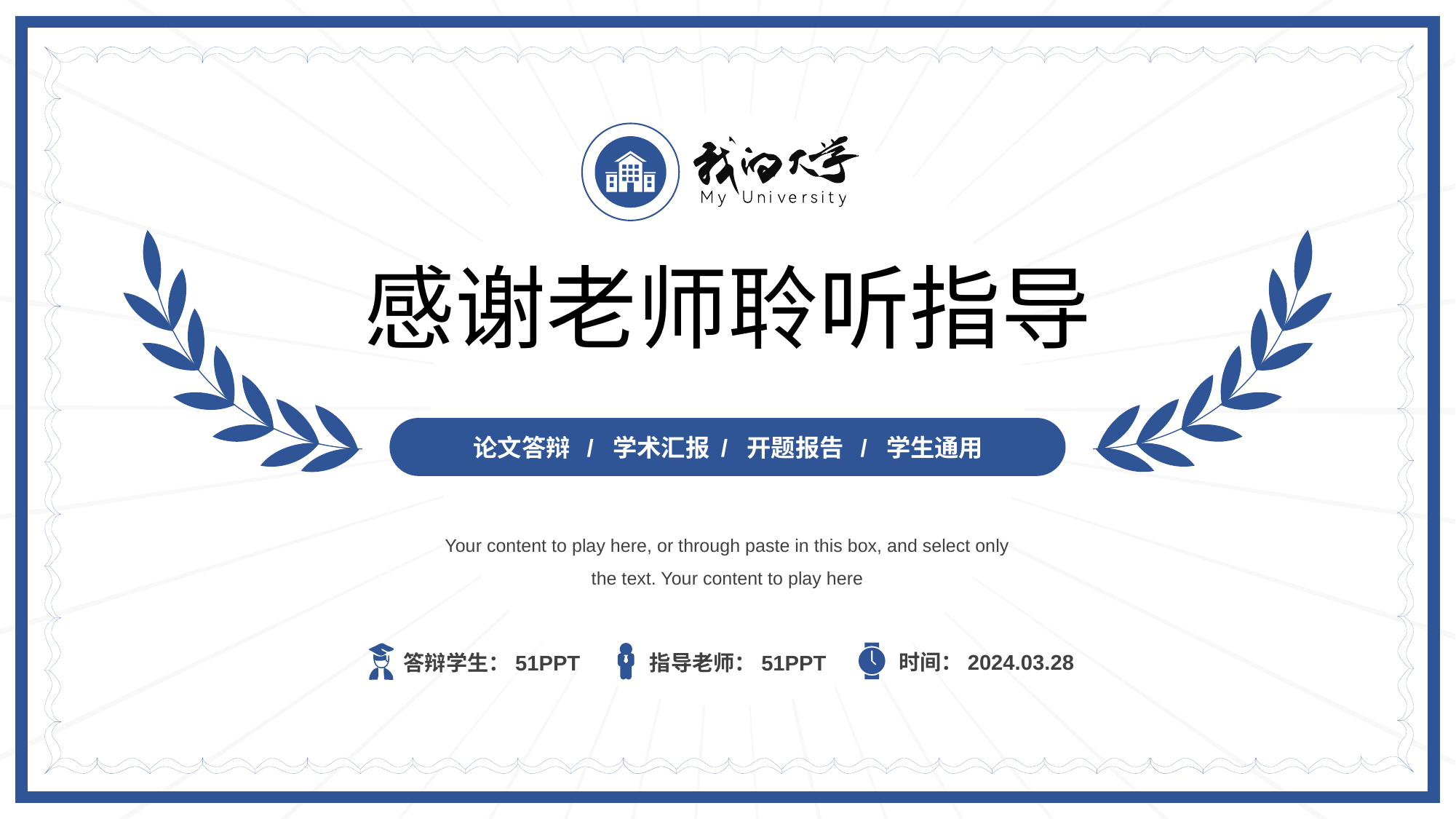

感谢老师聆听指导

论文答辩  /  学术汇报 /  开题报告  /  学生通用
Your content to play here, or through paste in this box, and select only the text. Your content to play here

时间：2024.03.28

指导老师：51PPT

答辩学生：51PPT